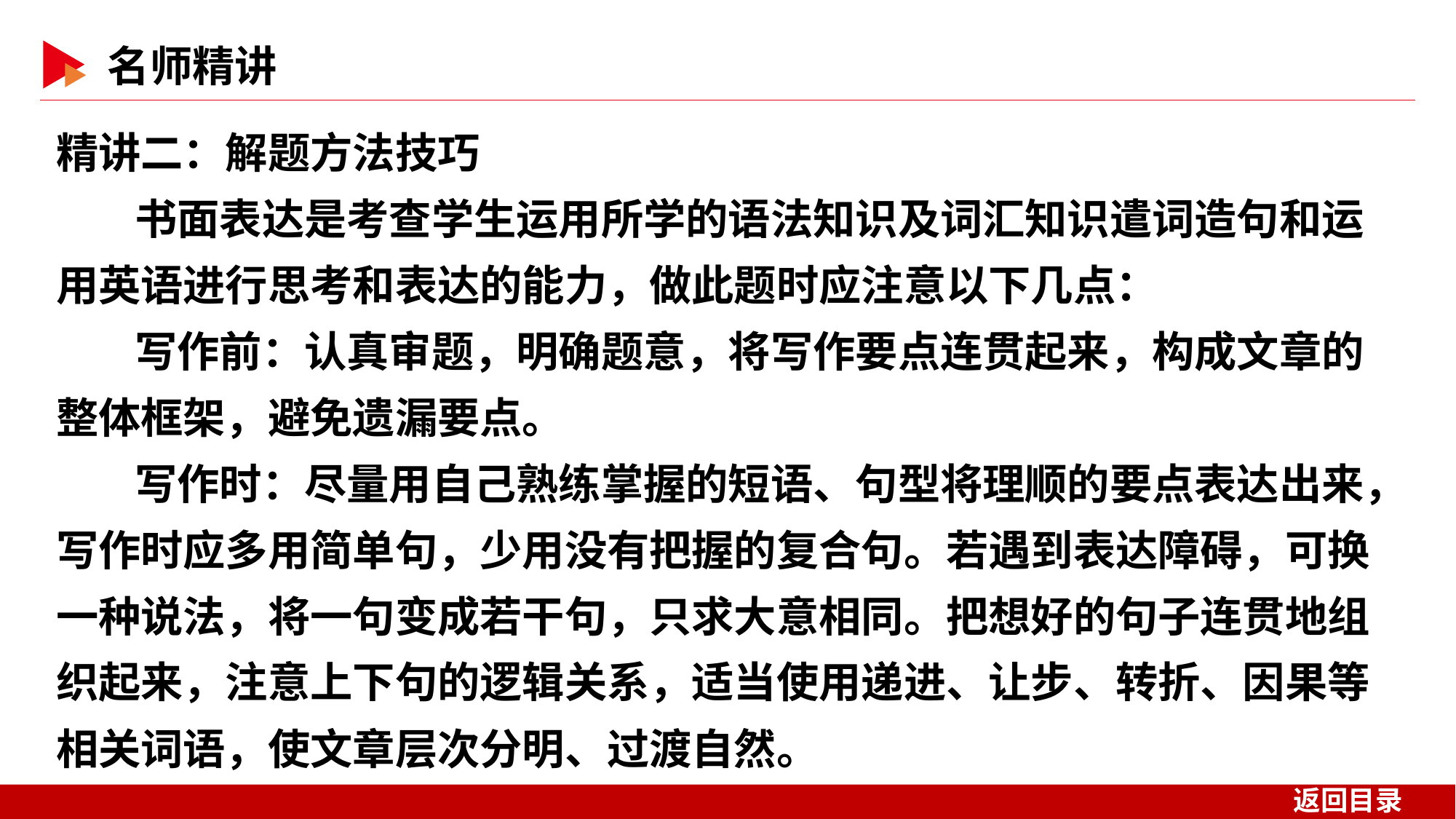

精讲二：解题方法技巧
书面表达是考查学生运用所学的语法知识及词汇知识遣词造句和运用英语进行思考和表达的能力，做此题时应注意以下几点：
写作前：认真审题，明确题意，将写作要点连贯起来，构成文章的整体框架，避免遗漏要点。
写作时：尽量用自己熟练掌握的短语、句型将理顺的要点表达出来，写作时应多用简单句，少用没有把握的复合句。若遇到表达障碍，可换一种说法，将一句变成若干句，只求大意相同。把想好的句子连贯地组织起来，注意上下句的逻辑关系，适当使用递进、让步、转折、因果等相关词语，使文章层次分明、过渡自然。